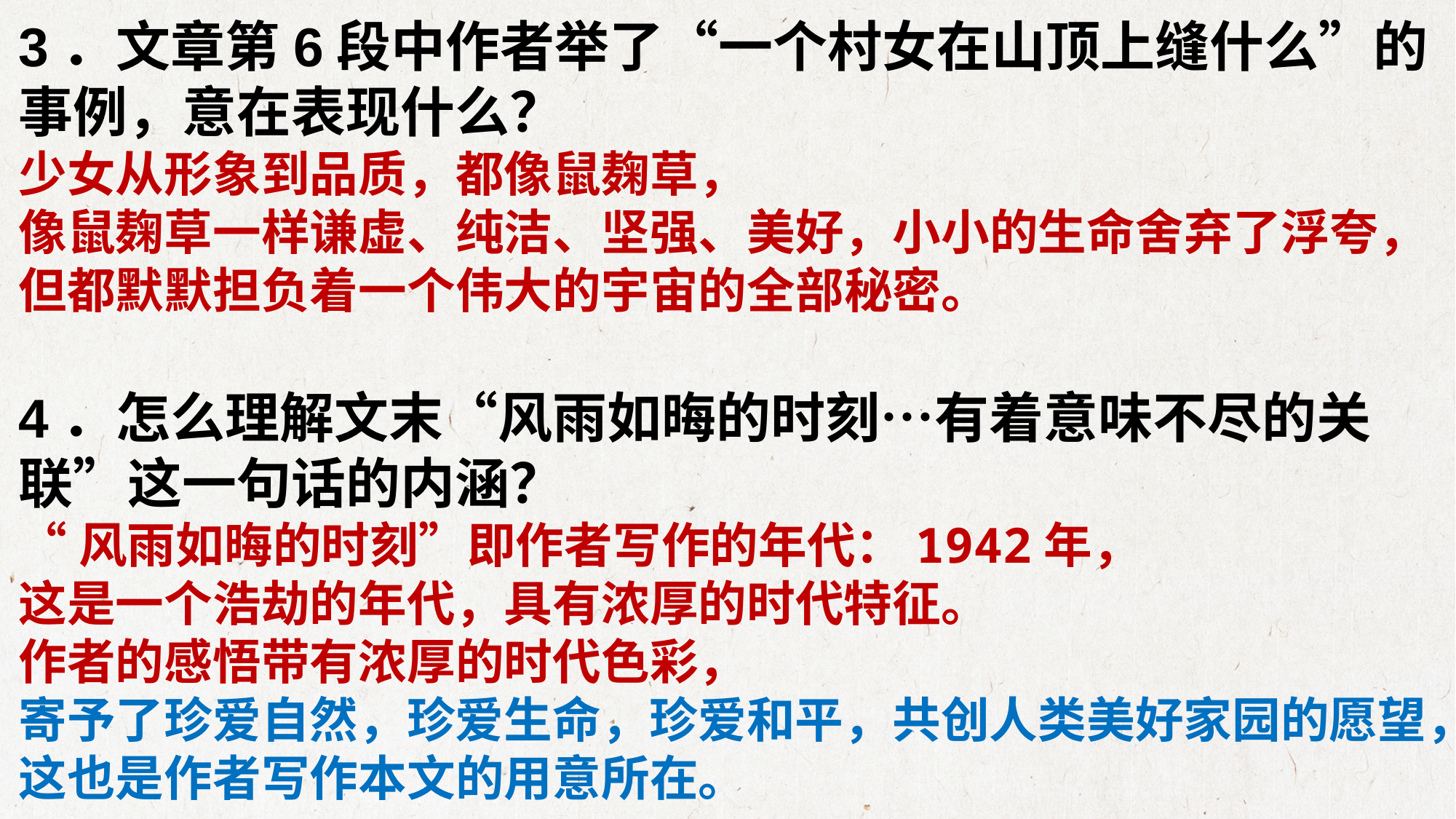

3．文章第6段中作者举了“一个村女在山顶上缝什么”的事例，意在表现什么？
少女从形象到品质，都像鼠麹草，
像鼠麹草一样谦虚、纯洁、坚强、美好，小小的生命舍弃了浮夸，
但都默默担负着一个伟大的宇宙的全部秘密。

4．怎么理解文末“风雨如晦的时刻…有着意味不尽的关联”这一句话的内涵？
“风雨如晦的时刻”即作者写作的年代：1942年，
这是一个浩劫的年代，具有浓厚的时代特征。
作者的感悟带有浓厚的时代色彩，
寄予了珍爱自然，珍爱生命，珍爱和平，共创人类美好家园的愿望，
这也是作者写作本文的用意所在。